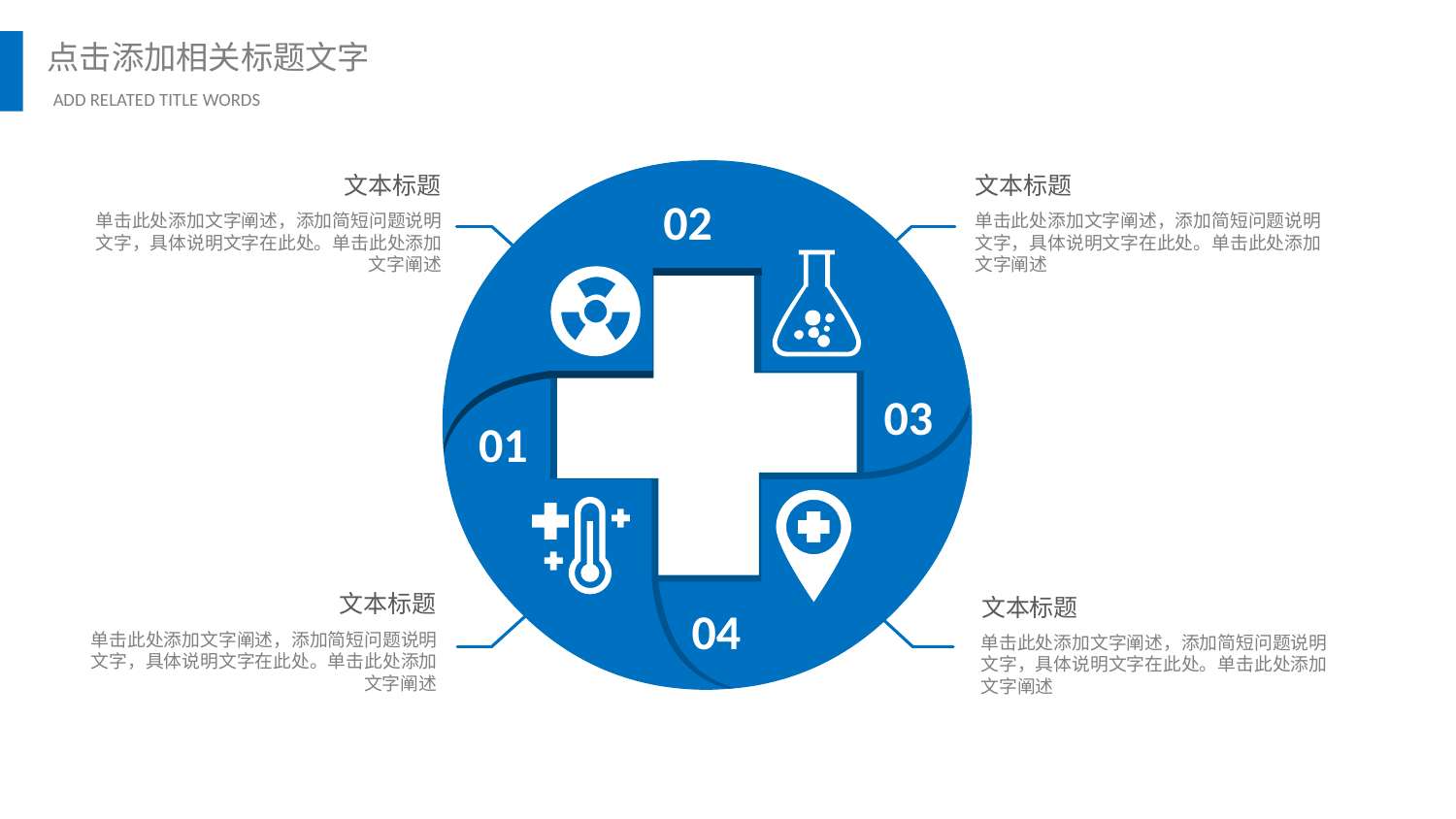

文本标题
单击此处添加文字阐述，添加简短问题说明文字，具体说明文字在此处。单击此处添加文字阐述
文本标题
单击此处添加文字阐述，添加简短问题说明文字，具体说明文字在此处。单击此处添加文字阐述
02

03

01

文本标题
单击此处添加文字阐述，添加简短问题说明文字，具体说明文字在此处。单击此处添加文字阐述
文本标题
单击此处添加文字阐述，添加简短问题说明文字，具体说明文字在此处。单击此处添加文字阐述
04